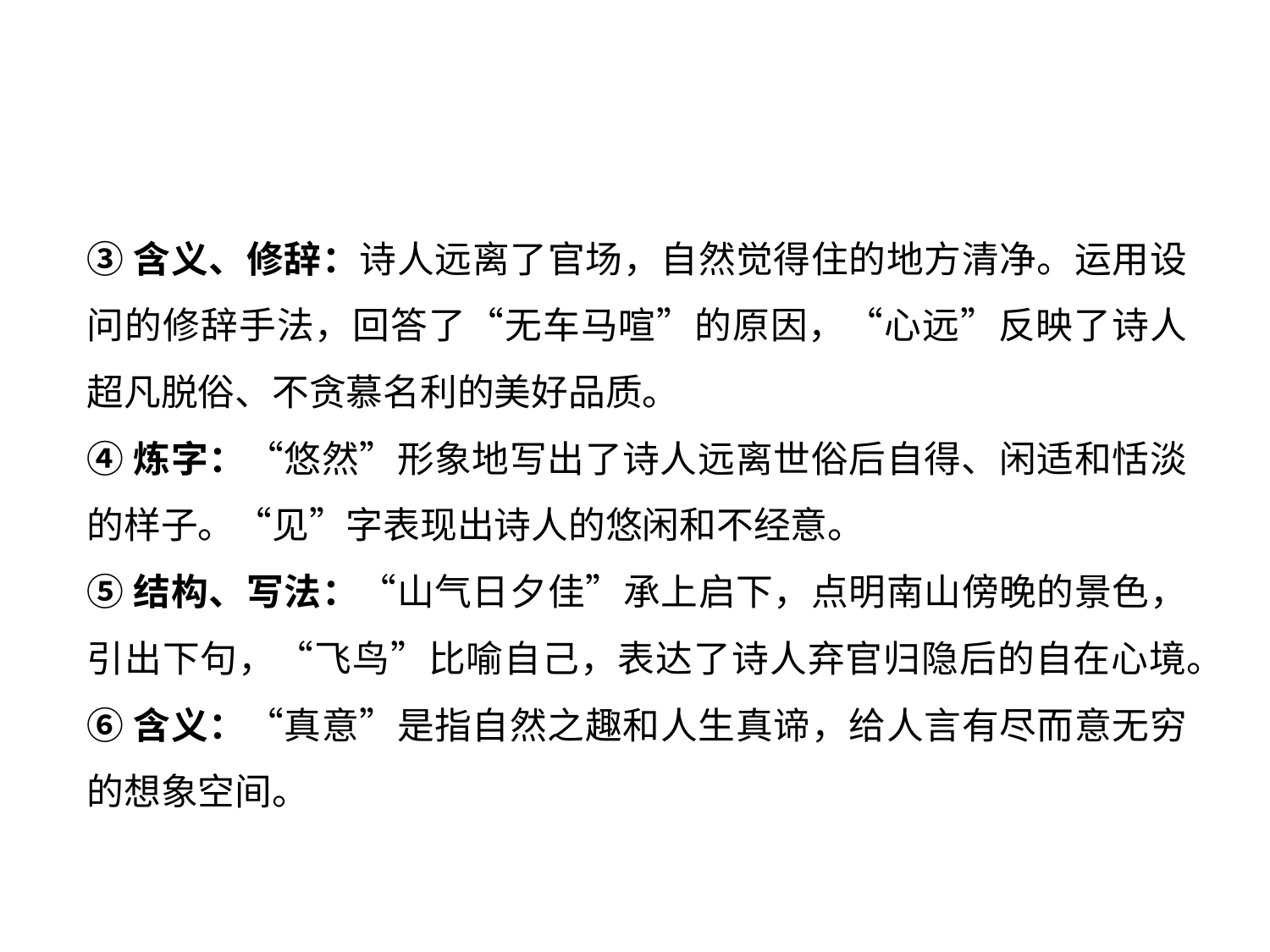

③含义、修辞：诗人远离了官场，自然觉得住的地方清净。运用设问的修辞手法，回答了“无车马喧”的原因，“心远”反映了诗人超凡脱俗、不贪慕名利的美好品质。
④炼字：“悠然”形象地写出了诗人远离世俗后自得、闲适和恬淡的样子。“见”字表现出诗人的悠闲和不经意。
⑤结构、写法：“山气日夕佳”承上启下，点明南山傍晚的景色，引出下句，“飞鸟”比喻自己，表达了诗人弃官归隐后的自在心境。
⑥含义：“真意”是指自然之趣和人生真谛，给人言有尽而意无穷的想象空间。